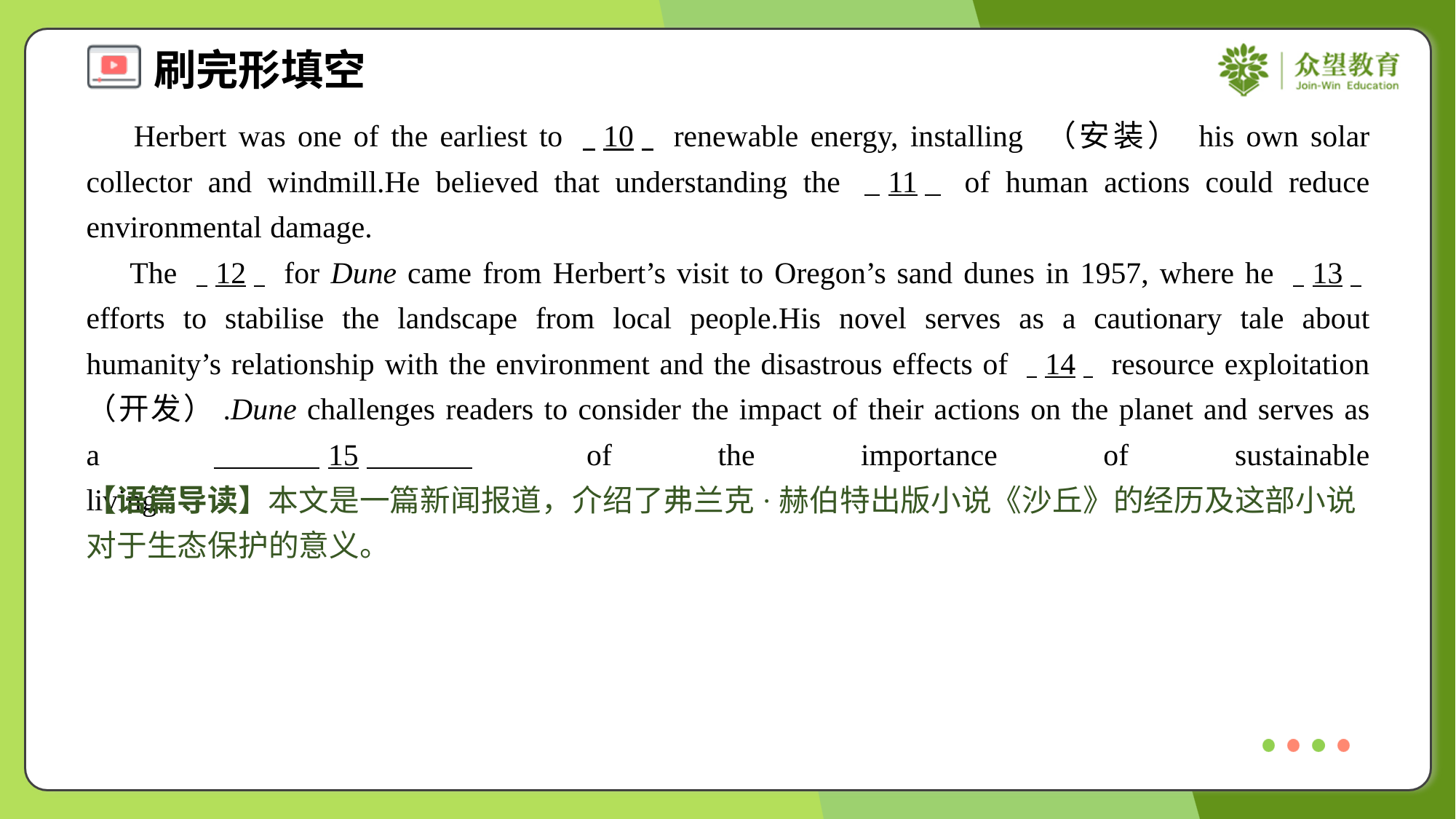

Herbert was one of the earliest to . .10. . renewable energy, installing （安装） his own solar collector and windmill.He believed that understanding the . .11. . of human actions could reduce environmental damage.
    The . .12. . for Dune came from Herbert’s visit to Oregon’s sand dunes in 1957, where he . .13. . efforts to stabilise the landscape from local people.His novel serves as a cautionary tale about humanity’s relationship with the environment and the disastrous effects of . .14. . resource exploitation （开发）.Dune challenges readers to consider the impact of their actions on the planet and serves as a . .15. . of the importance of sustainable living.#6
【语篇导读】本文是一篇新闻报道，介绍了弗兰克·赫伯特出版小说《沙丘》的经历及这部小说对于生态保护的意义。